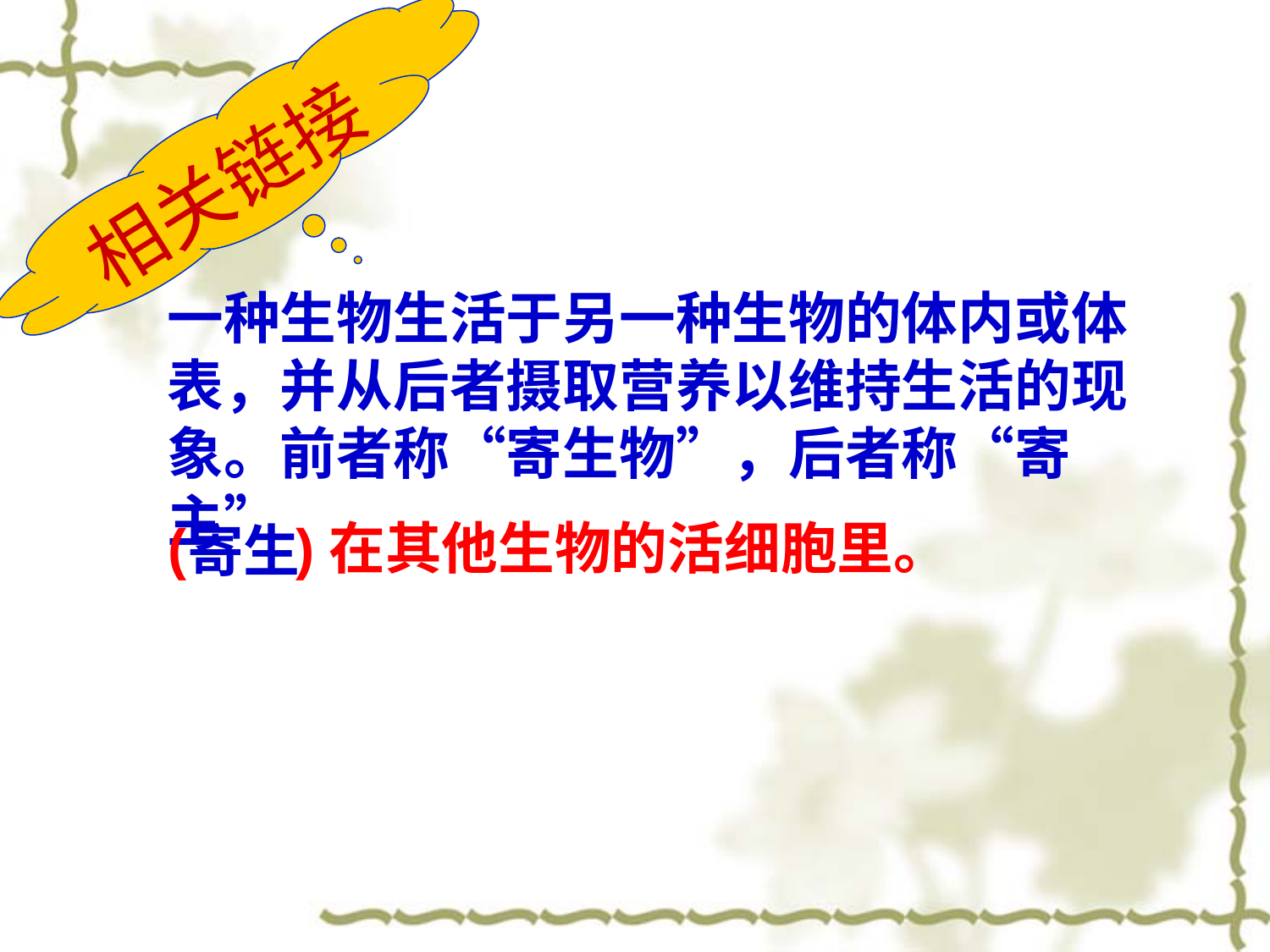

相关链接
一种生物生活于另一种生物的体内或体表，并从后者摄取营养以维持生活的现象。前者称“寄生物”，后者称“寄主”
(       )在其他生物的活细胞里。
寄生